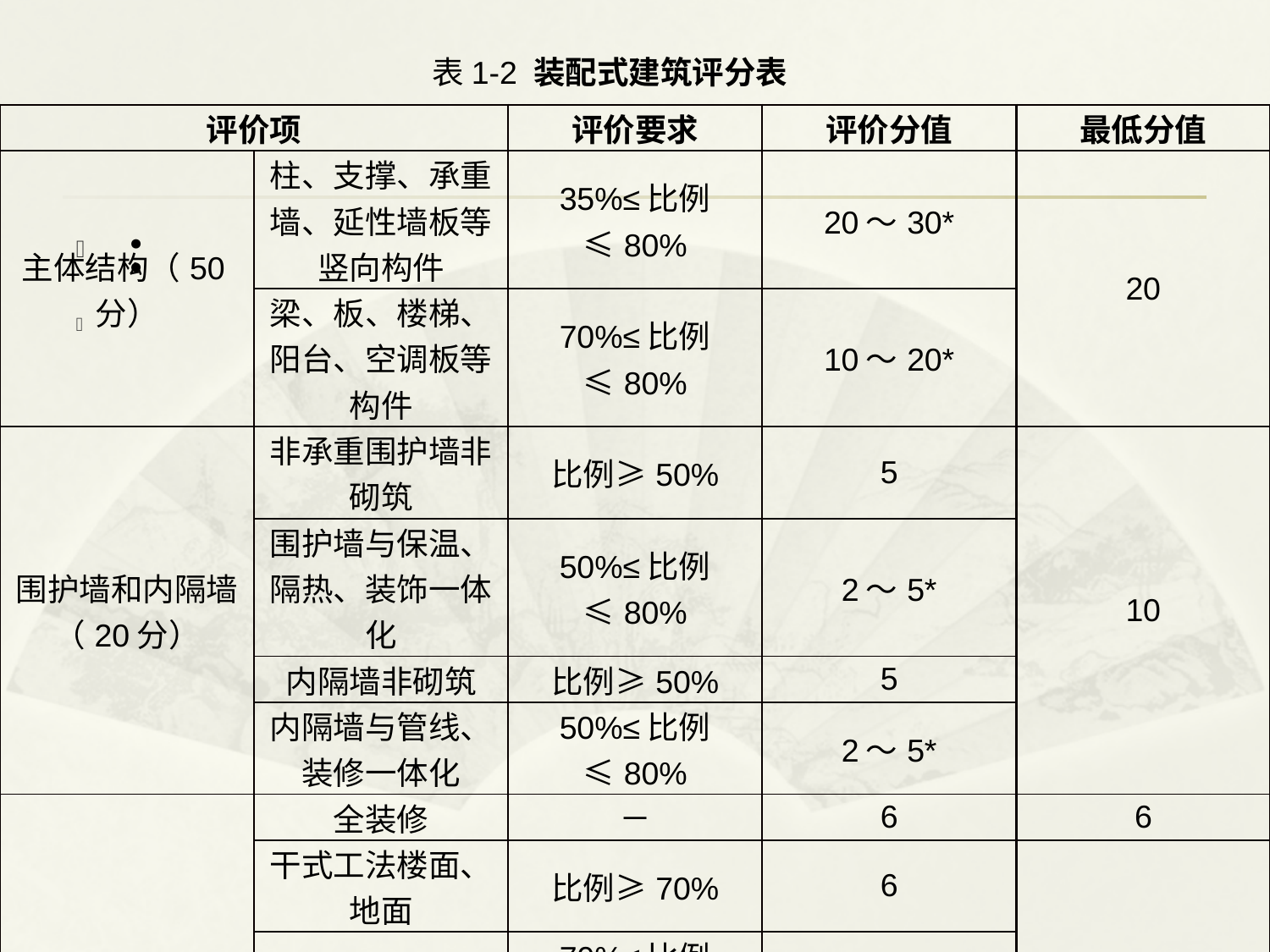

表1-2 装配式建筑评分表
| 评价项 |  | 评价要求 | 评价分值 | 最低分值 |
| --- | --- | --- | --- | --- |
| 主体结构（50分） | 柱、支撑、承重墙、延性墙板等竖向构件 | 35%≤比例≤80% | 20～30\* | 20 |
|  | 梁、板、楼梯、阳台、空调板等构件 | 70%≤比例≤80% | 10～20\* |  |
| 围护墙和内隔墙（20分） | 非承重围护墙非砌筑 | 比例≥50% | 5 | 10 |
|  | 围护墙与保温、隔热、装饰一体化 | 50%≤比例≤80% | 2～5\* |  |
|  | 内隔墙非砌筑 | 比例≥50% | 5 |  |
|  | 内隔墙与管线、装修一体化 | 50%≤比例≤80% | 2～5\* |  |
| 装修和设备管线（30分） | 全装修 | ─ | 6 | 6 |
|  | 干式工法楼面、地面 | 比例≥70% | 6 | ─ |
|  | 集成厨房 | 70%≤比例≤90% | 3～6\* |  |
|  | 集成卫生间 | 70%≤比例≤90% | 3～6\* |  |
|  | 管线分离 | 50%≤比例≤70% | 4～6\* |  |
：